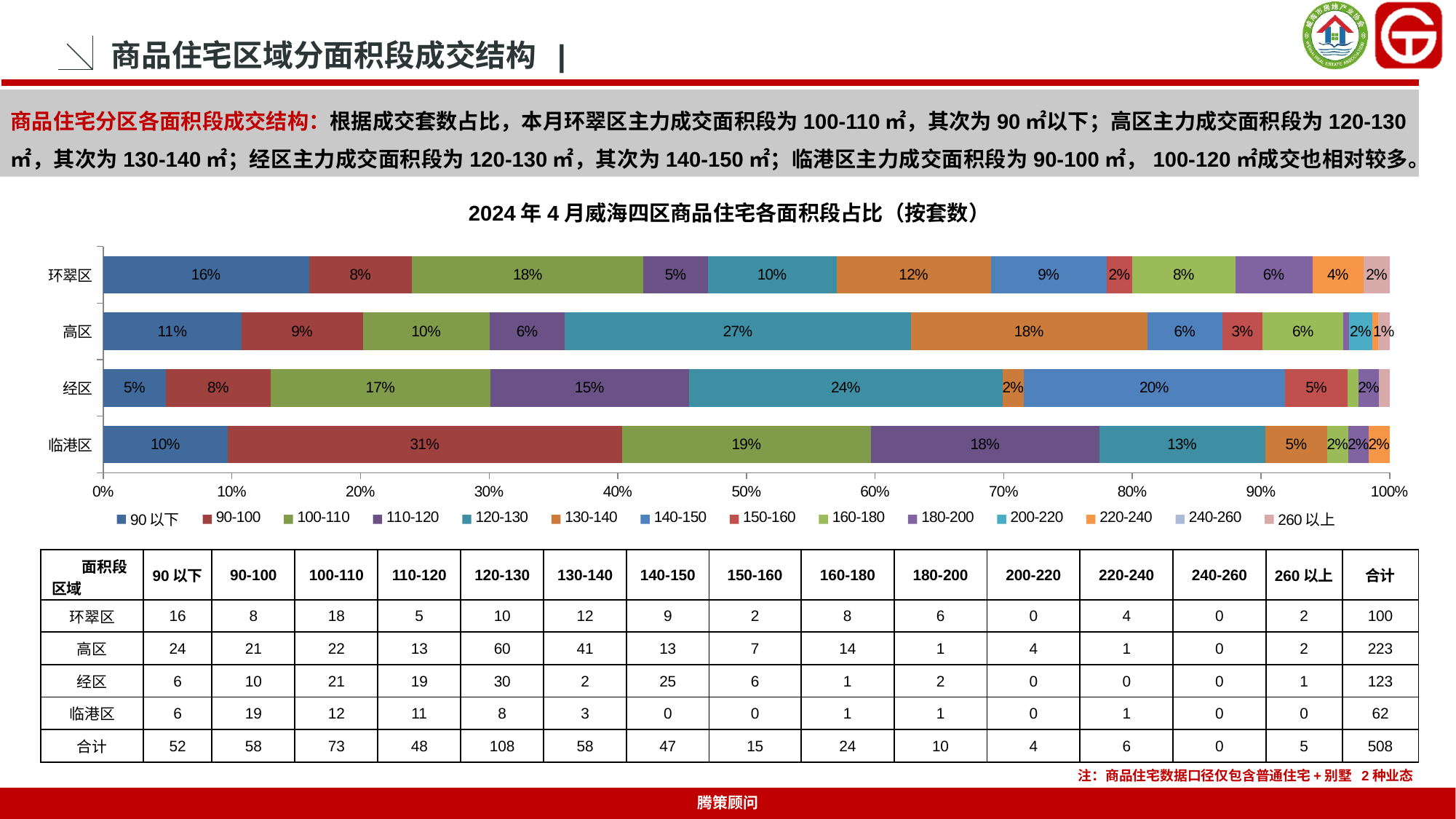

商品住宅区域分面积段成交结构  |
商品住宅分区各面积段成交结构：根据成交套数占比，本月环翠区主力成交面积段为100-110㎡，其次为90㎡以下；高区主力成交面积段为120-130㎡，其次为130-140㎡；经区主力成交面积段为120-130㎡，其次为140-150㎡；临港区主力成交面积段为90-100㎡，100-120㎡成交也相对较多。
2024年4月威海四区商品住宅各面积段占比（按套数）

### Chart

| Category | 90以下 | 90-100 | 100-110 | 110-120 | 120-130 | 130-140 | 140-150 | 150-160 | 160-180 | 180-200 | 200-220 | 220-240 | 240-260 | 260以上 |
|---|---|---|---|---|---|---|---|---|---|---|---|---|---|---|
| 临港区 | 0.0967741935483871 | 0.3064516129032258 | 0.1935483870967742 | 0.1774193548387097 | 0.12903225806451613 | 0.04838709677419355 | 0.0 | 0.0 | 0.016129032258064516 | 0.016129032258064516 | 0.0 | 0.016129032258064516 | 0.0 | 0.0 |
| 经区 | 0.04878048780487805 | 0.08130081300813008 | 0.17073170731707318 | 0.15447154471544716 | 0.24390243902439024 | 0.016260162601626018 | 0.2032520325203252 | 0.04878048780487805 | 0.008130081300813009 | 0.016260162601626018 | 0.0 | 0.0 | 0.0 | 0.008130081300813009 |
| 高区 | 0.10762331838565023 | 0.09417040358744394 | 0.09865470852017937 | 0.05829596412556054 | 0.26905829596412556 | 0.18385650224215247 | 0.05829596412556054 | 0.03139013452914798 | 0.06278026905829596 | 0.004484304932735426 | 0.017937219730941704 | 0.004484304932735426 | 0.0 | 0.008968609865470852 |
| 环翠区 | 0.16 | 0.08 | 0.18 | 0.05 | 0.1 | 0.12 | 0.09 | 0.02 | 0.08 | 0.06 | 0.0 | 0.04 | 0.0 | 0.02 |
| 面积段 区域 | 90以下 | 90-100 | 100-110 | 110-120 | 120-130 | 130-140 | 140-150 | 150-160 | 160-180 | 180-200 | 200-220 | 220-240 | 240-260 | 260以上 | 合计 |
| --- | --- | --- | --- | --- | --- | --- | --- | --- | --- | --- | --- | --- | --- | --- | --- |
| 环翠区 | 16 | 8 | 18 | 5 | 10 | 12 | 9 | 2 | 8 | 6 | 0 | 4 | 0 | 2 | 100 |
| 高区 | 24 | 21 | 22 | 13 | 60 | 41 | 13 | 7 | 14 | 1 | 4 | 1 | 0 | 2 | 223 |
| 经区 | 6 | 10 | 21 | 19 | 30 | 2 | 25 | 6 | 1 | 2 | 0 | 0 | 0 | 1 | 123 |
| 临港区 | 6 | 19 | 12 | 11 | 8 | 3 | 0 | 0 | 1 | 1 | 0 | 1 | 0 | 0 | 62 |
| 合计 | 52 | 58 | 73 | 48 | 108 | 58 | 47 | 15 | 24 | 10 | 4 | 6 | 0 | 5 | 508 |

注：商品住宅数据口径仅包含普通住宅+别墅  2种业态